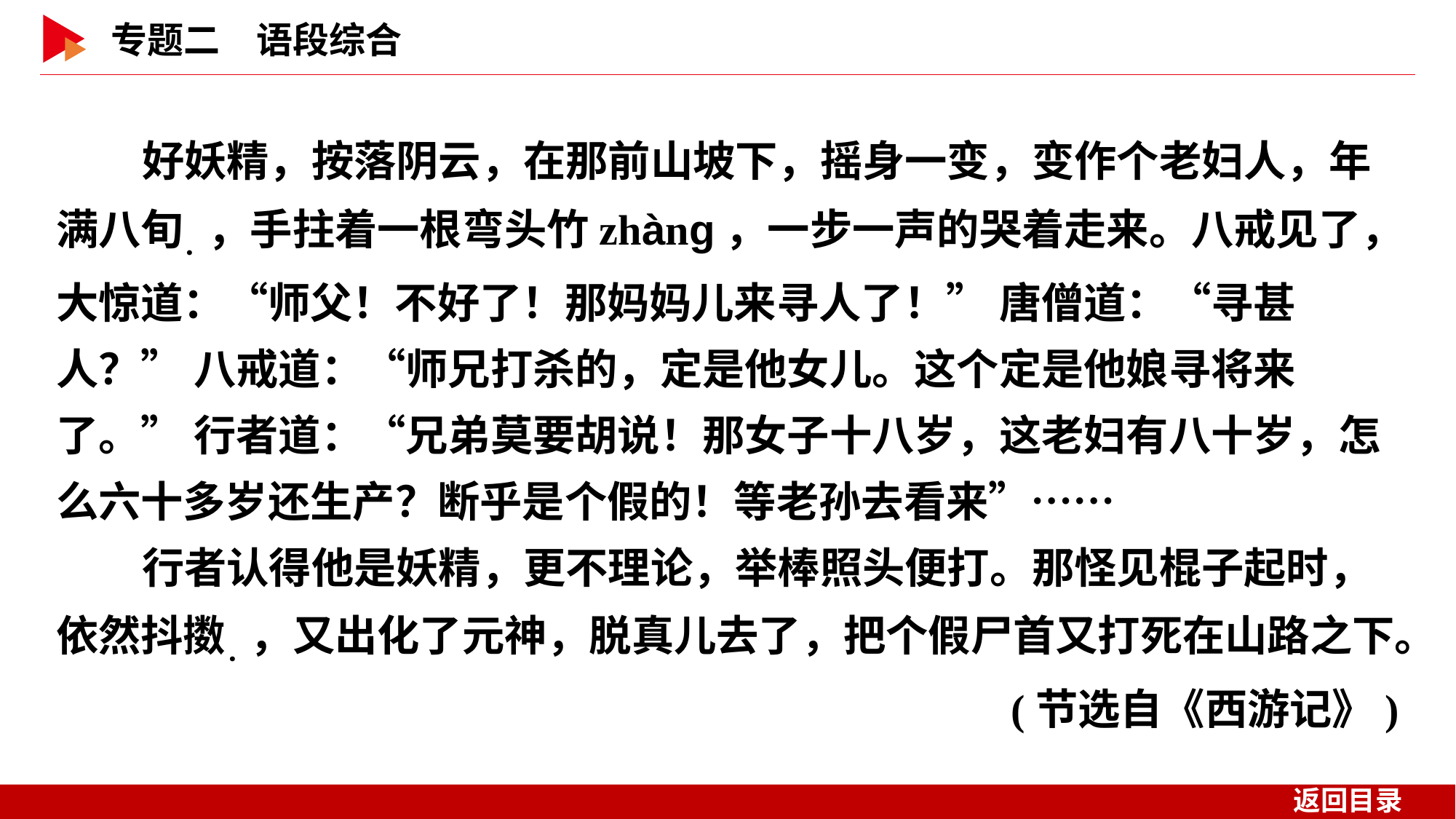

好妖精，按落阴云，在那前山坡下，摇身一变，变作个老妇人，年满八旬．，手拄着一根弯头竹zhànɡ，一步一声的哭着走来。八戒见了，大惊道：“师父！不好了！那妈妈儿来寻人了！” 唐僧道：“寻甚人？” 八戒道：“师兄打杀的，定是他女儿。这个定是他娘寻将来了。” 行者道：“兄弟莫要胡说！那女子十八岁，这老妇有八十岁，怎么六十多岁还生产？断乎是个假的！等老孙去看来”……
行者认得他是妖精，更不理论，举棒照头便打。那怪见棍子起时，依然抖擞．，又出化了元神，脱真儿去了，把个假尸首又打死在山路之下。
(节选自《西游记》)